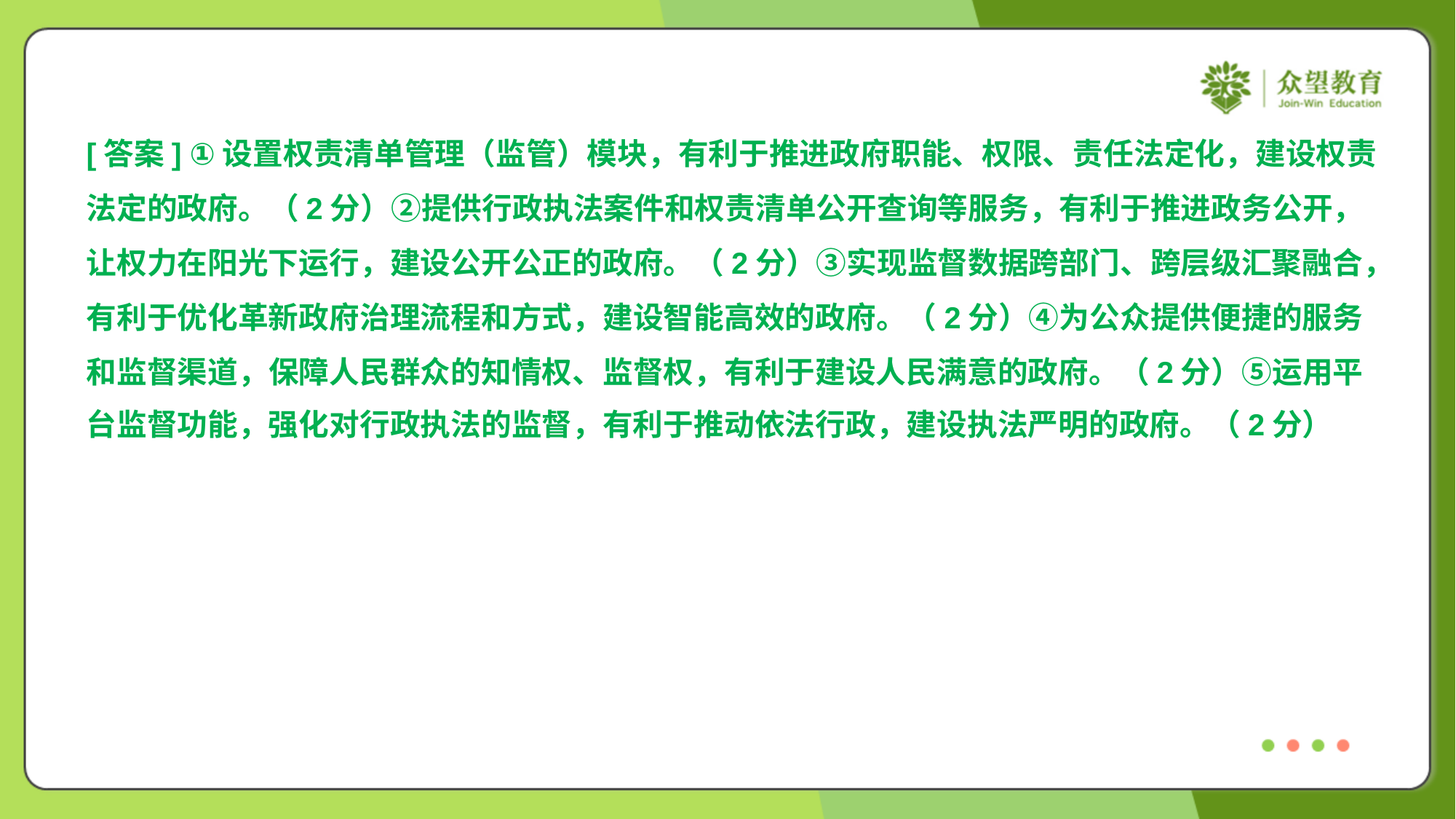

[答案] ①设置权责清单管理（监管）模块，有利于推进政府职能、权限、责任法定化，建设权责
法定的政府。（2分）②提供行政执法案件和权责清单公开查询等服务，有利于推进政务公开，
让权力在阳光下运行，建设公开公正的政府。（2分）③实现监督数据跨部门、跨层级汇聚融合，
有利于优化革新政府治理流程和方式，建设智能高效的政府。（2分）④为公众提供便捷的服务
和监督渠道，保障人民群众的知情权、监督权，有利于建设人民满意的政府。（2分）⑤运用平
台监督功能，强化对行政执法的监督，有利于推动依法行政，建设执法严明的政府。（2分）